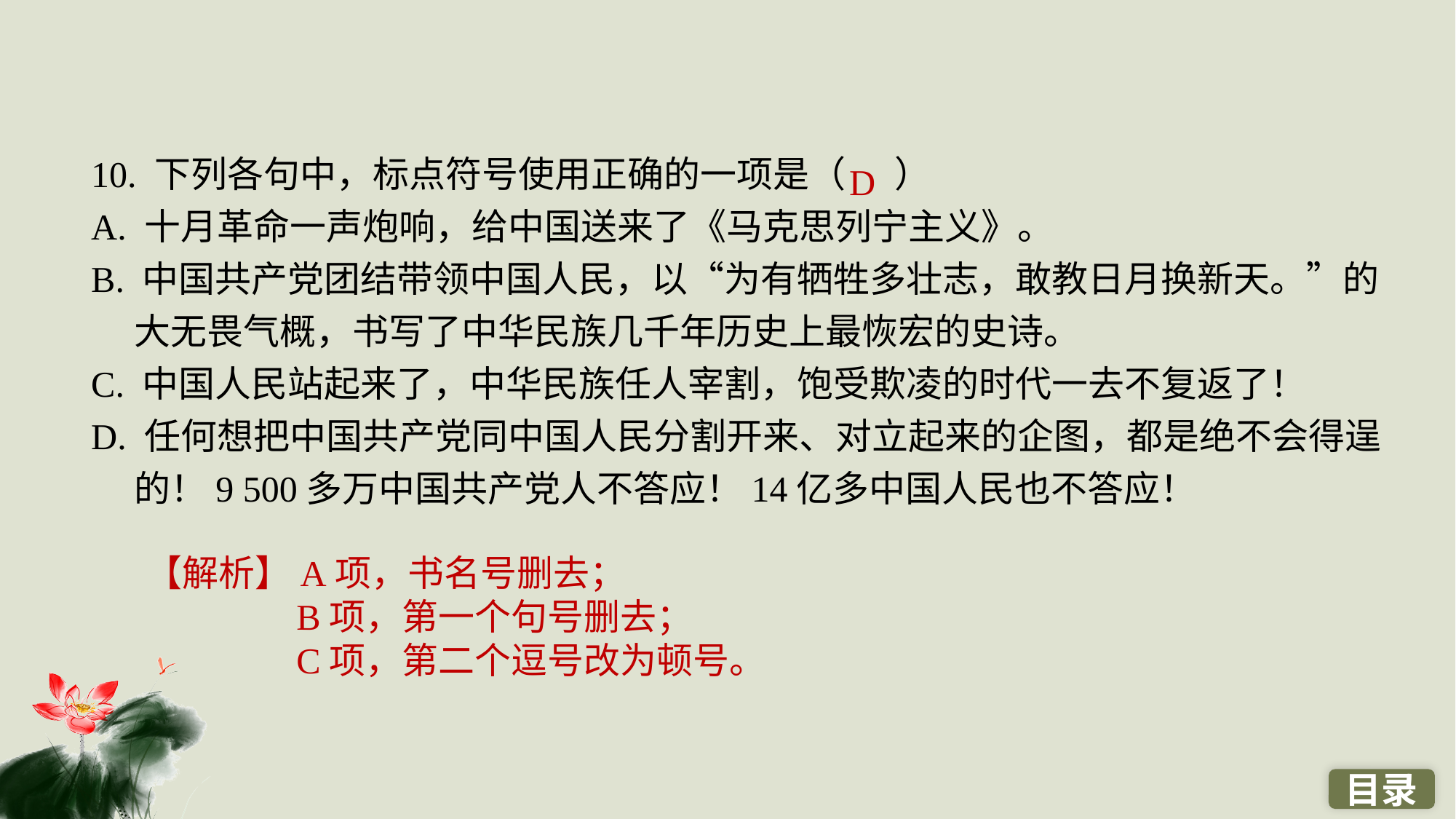

10. 下列各句中，标点符号使用正确的一项是（      ）
A. 十月革命一声炮响，给中国送来了《马克思列宁主义》。
B. 中国共产党团结带领中国人民，以“为有牺牲多壮志，敢教日月换新天。”的大无畏气概，书写了中华民族几千年历史上最恢宏的史诗。
C. 中国人民站起来了，中华民族任人宰割，饱受欺凌的时代一去不复返了！
D. 任何想把中国共产党同中国人民分割开来、对立起来的企图，都是绝不会得逞
的！9 500多万中国共产党人不答应！14亿多中国人民也不答应！
D
【解析】A项，书名号删去；
B项，第一个句号删去；
C项，第二个逗号改为顿号。